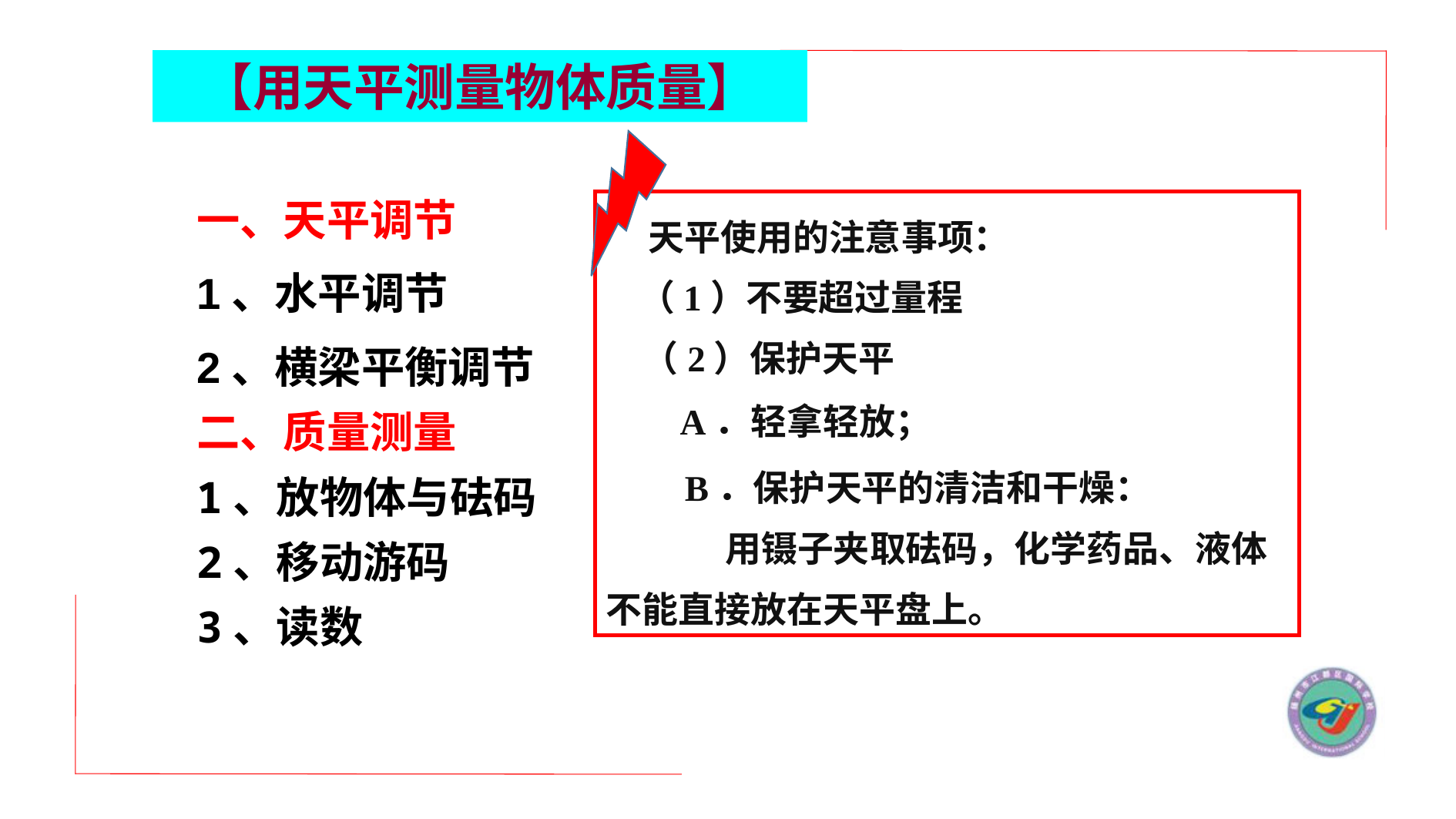

【用天平测量物体质量】

    天平使用的注意事项：
　（1）不要超过量程
　（2）保护天平
  　 　A．轻拿轻放；
  　 B．保护天平的清洁和干燥：
　          用镊子夹取砝码，化学药品、液体不能直接放在天平盘上。
一、天平调节
1、水平调节
2、横梁平衡调节
二、质量测量
1、放物体与砝码
2、移动游码
3、读数